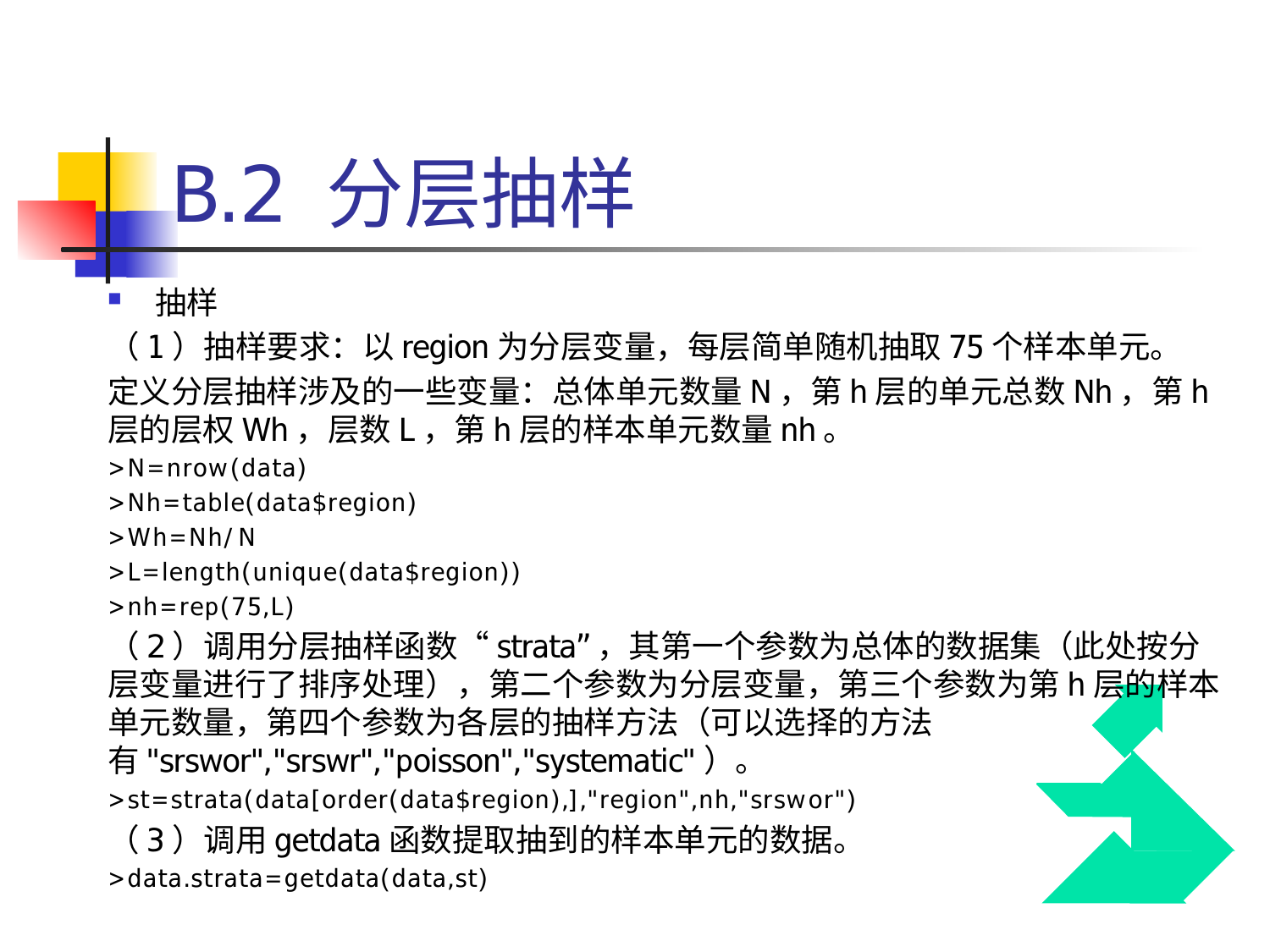

# B.2 分层抽样
抽样
（1）抽样要求：以region为分层变量，每层简单随机抽取75个样本单元。
定义分层抽样涉及的一些变量：总体单元数量N，第h层的单元总数Nh，第h层的层权Wh，层数L，第h层的样本单元数量nh。
>N=nrow(data)
>Nh=table(data$region)
>Wh=Nh/N
>L=length(unique(data$region))
>nh=rep(75,L)
（2）调用分层抽样函数“strata”，其第一个参数为总体的数据集（此处按分层变量进行了排序处理），第二个参数为分层变量，第三个参数为第h层的样本单元数量，第四个参数为各层的抽样方法（可以选择的方法有"srswor","srswr","poisson","systematic"）。
>st=strata(data[order(data$region),],"region",nh,"srswor")
（3）调用getdata函数提取抽到的样本单元的数据。
>data.strata=getdata(data,st)